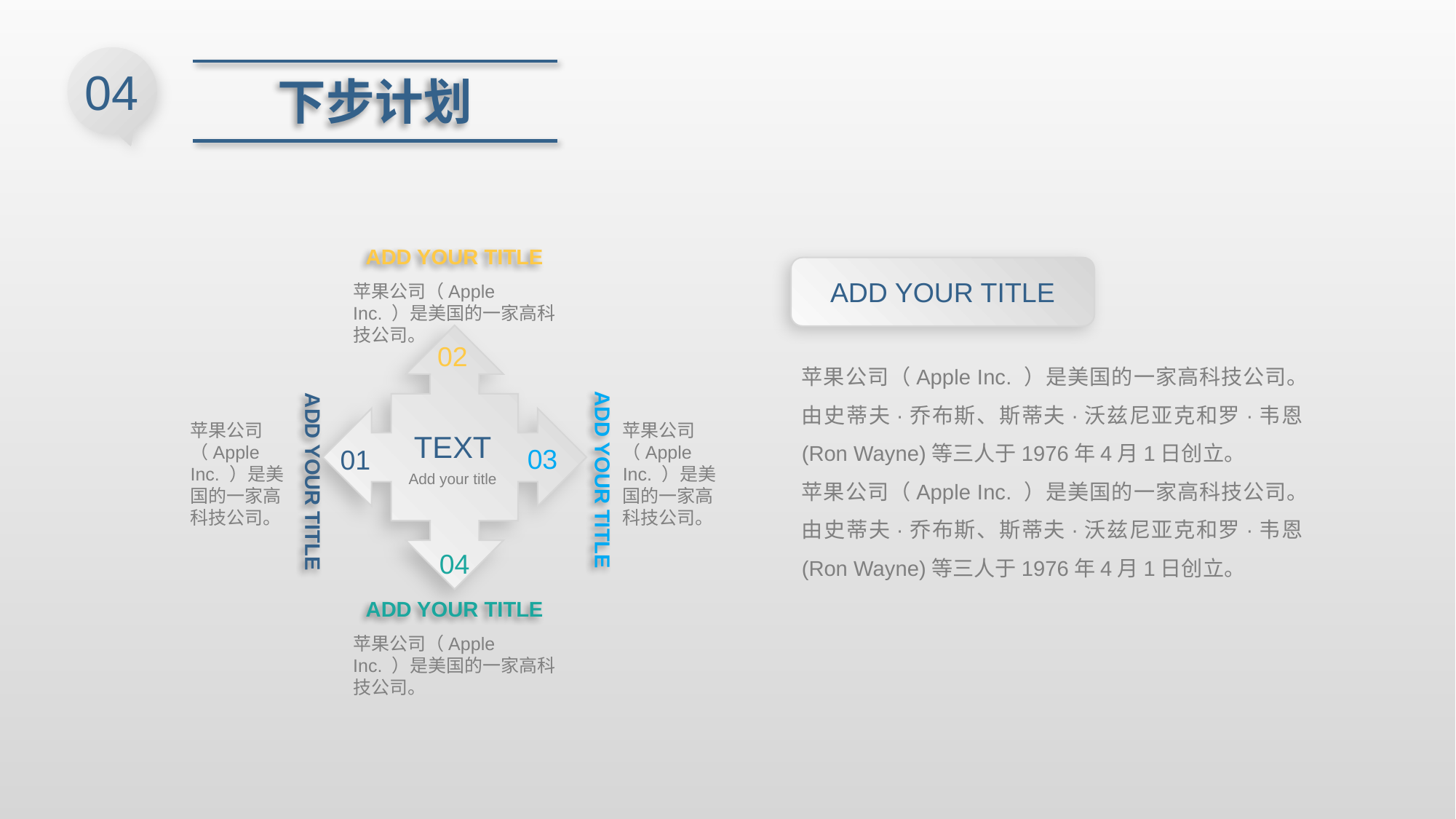

04
下步计划
ADD YOUR TITLE
苹果公司（Apple Inc. ）是美国的一家高科技公司。

ADD YOUR TITLE

02
TEXT
03
01
Add your title
04
苹果公司（Apple Inc. ）是美国的一家高科技公司。由史蒂夫·乔布斯、斯蒂夫·沃兹尼亚克和罗·韦恩(Ron Wayne)等三人于1976年4月1日创立。
苹果公司（Apple Inc. ）是美国的一家高科技公司。由史蒂夫·乔布斯、斯蒂夫·沃兹尼亚克和罗·韦恩(Ron Wayne)等三人于1976年4月1日创立。
ADD YOUR TITLE
苹果公司（Apple Inc. ）是美国的一家高科技公司。
ADD YOUR TITLE
苹果公司（Apple Inc. ）是美国的一家高科技公司。
ADD YOUR TITLE
苹果公司（Apple Inc. ）是美国的一家高科技公司。